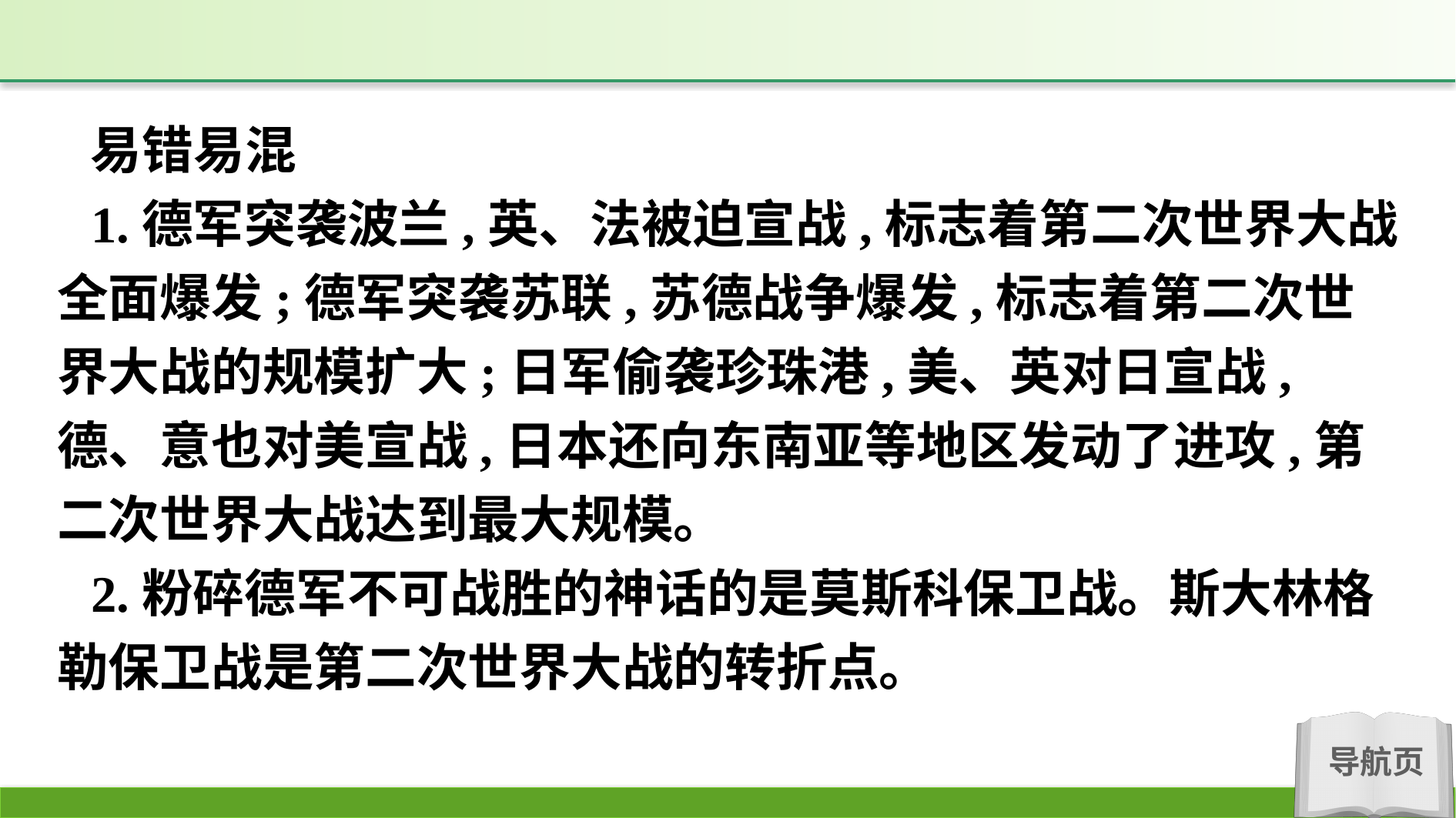

易错易混
1.德军突袭波兰,英、法被迫宣战,标志着第二次世界大战全面爆发;德军突袭苏联,苏德战争爆发,标志着第二次世界大战的规模扩大;日军偷袭珍珠港,美、英对日宣战,德、意也对美宣战,日本还向东南亚等地区发动了进攻,第二次世界大战达到最大规模。
2.粉碎德军不可战胜的神话的是莫斯科保卫战。斯大林格勒保卫战是第二次世界大战的转折点。